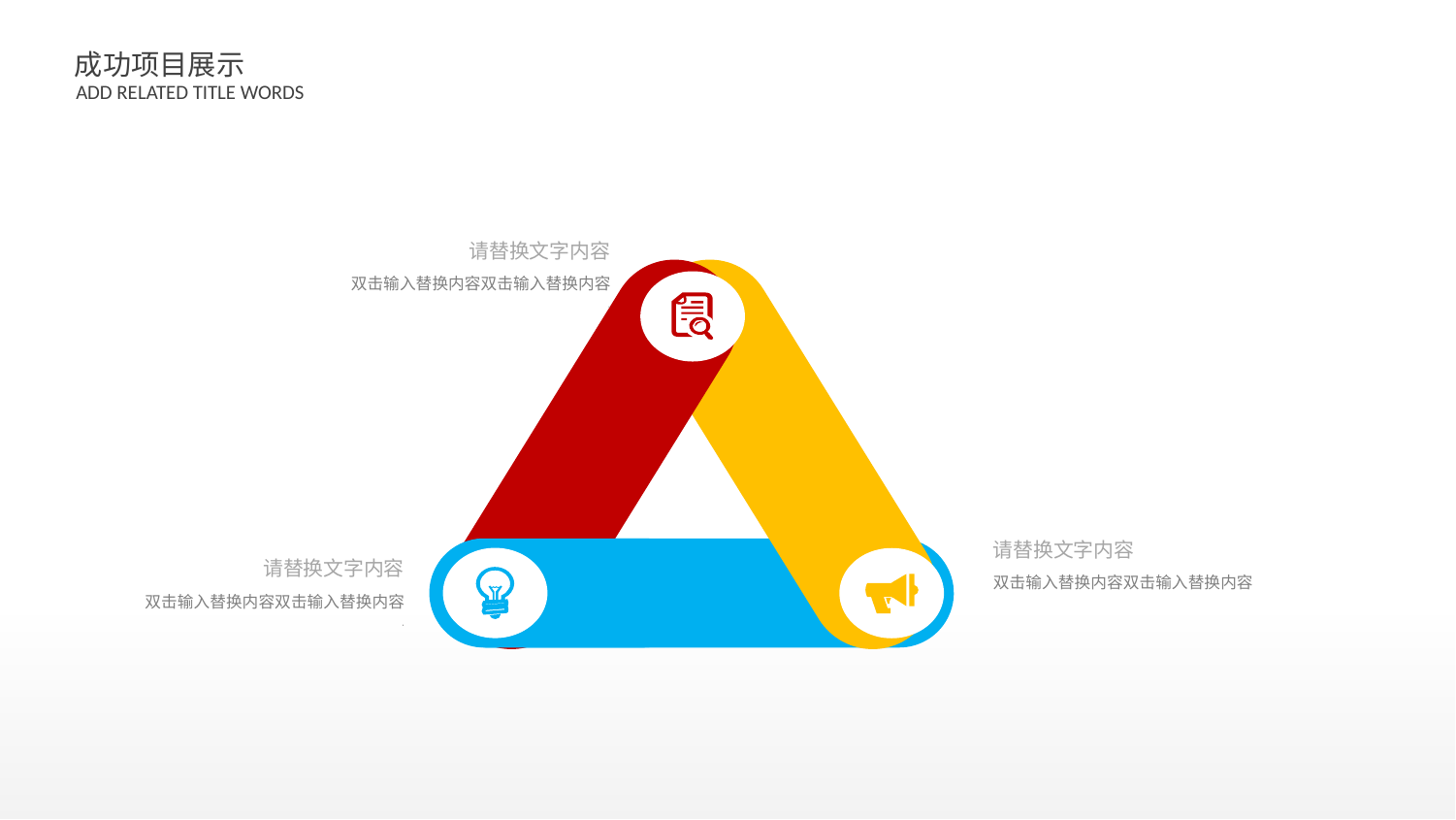

请替换文字内容
双击输入替换内容双击输入替换内容
.

请替换文字内容
双击输入替换内容双击输入替换内容
请替换文字内容
双击输入替换内容双击输入替换内容
.